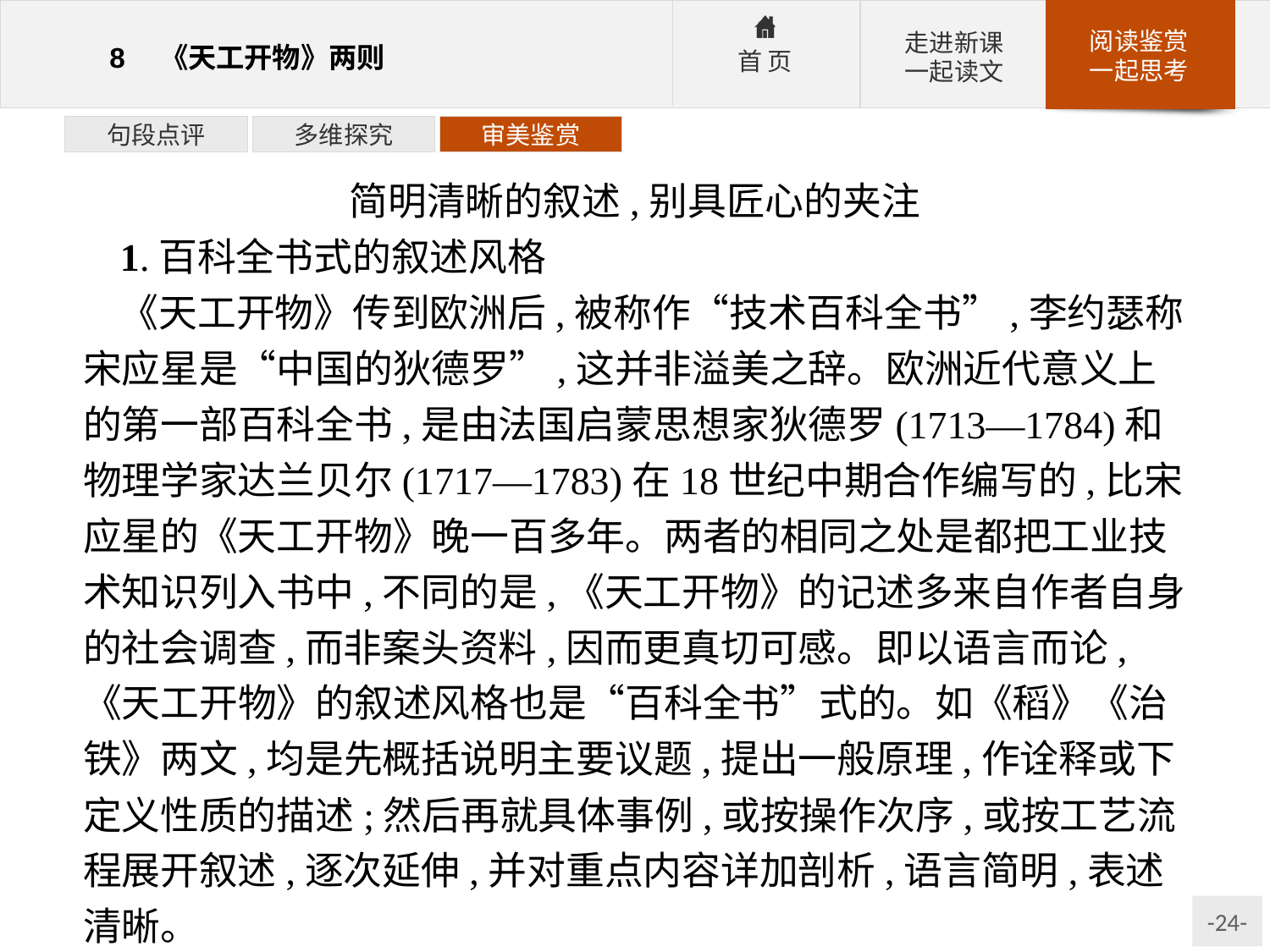

句段点评
多维探究
审美鉴赏
简明清晰的叙述,别具匠心的夹注
1.百科全书式的叙述风格
《天工开物》传到欧洲后,被称作“技术百科全书”,李约瑟称宋应星是“中国的狄德罗”,这并非溢美之辞。欧洲近代意义上的第一部百科全书,是由法国启蒙思想家狄德罗(1713—1784)和物理学家达兰贝尔(1717—1783)在18世纪中期合作编写的,比宋应星的《天工开物》晚一百多年。两者的相同之处是都把工业技术知识列入书中,不同的是,《天工开物》的记述多来自作者自身的社会调查,而非案头资料,因而更真切可感。即以语言而论,《天工开物》的叙述风格也是“百科全书”式的。如《稻》《治铁》两文,均是先概括说明主要议题,提出一般原理,作诠释或下定义性质的描述;然后再就具体事例,或按操作次序,或按工艺流程展开叙述,逐次延伸,并对重点内容详加剖析,语言简明,表述清晰。